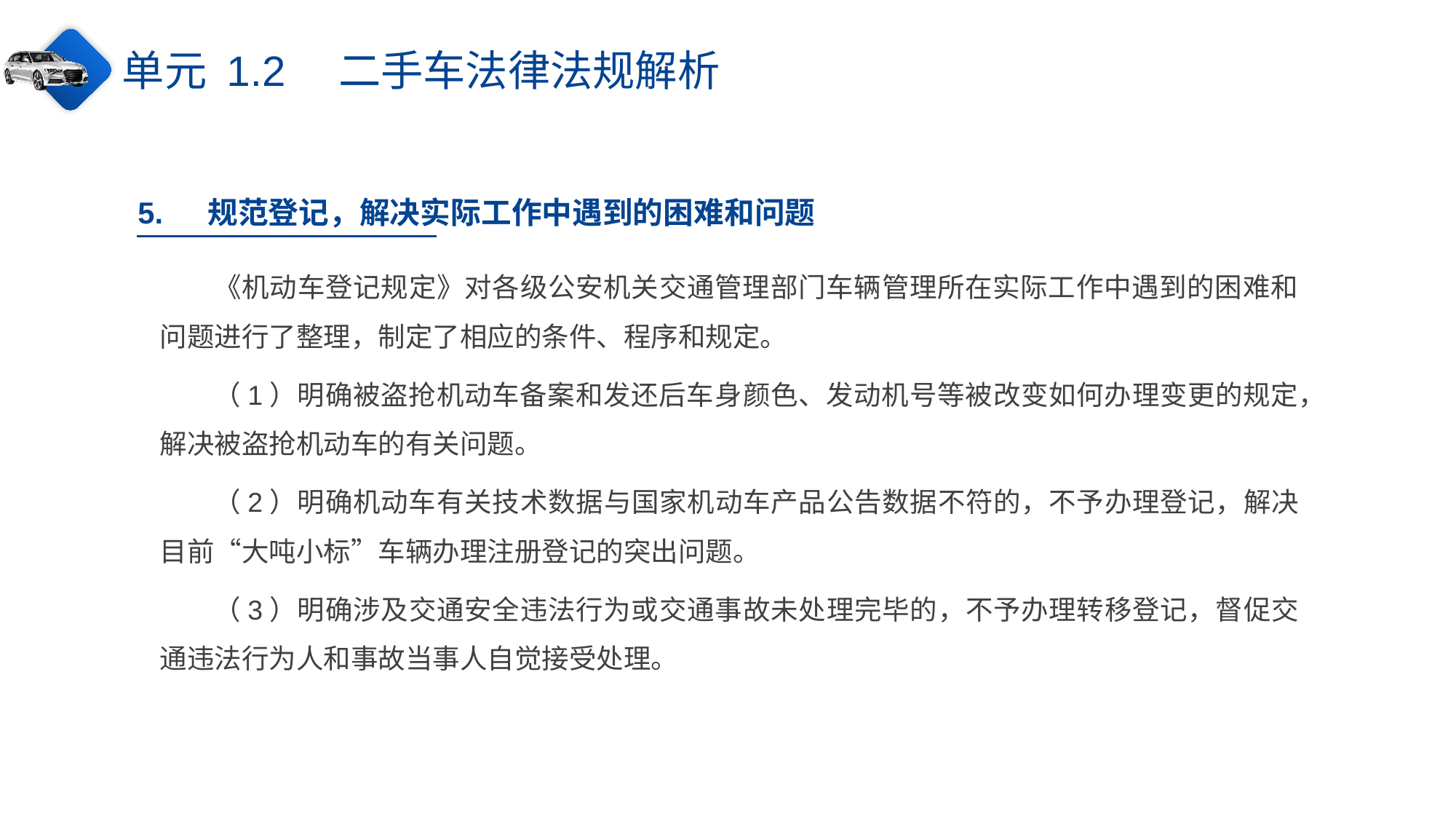

单元 1.2　二手车法律法规解析
5.　 规范登记，解决实际工作中遇到的困难和问题
《机动车登记规定》对各级公安机关交通管理部门车辆管理所在实际工作中遇到的困难和问题进行了整理，制定了相应的条件、程序和规定。
（1）明确被盗抢机动车备案和发还后车身颜色、发动机号等被改变如何办理变更的规定，解决被盗抢机动车的有关问题。
（2）明确机动车有关技术数据与国家机动车产品公告数据不符的，不予办理登记，解决目前“大吨小标”车辆办理注册登记的突出问题。
（3）明确涉及交通安全违法行为或交通事故未处理完毕的，不予办理转移登记，督促交通违法行为人和事故当事人自觉接受处理。